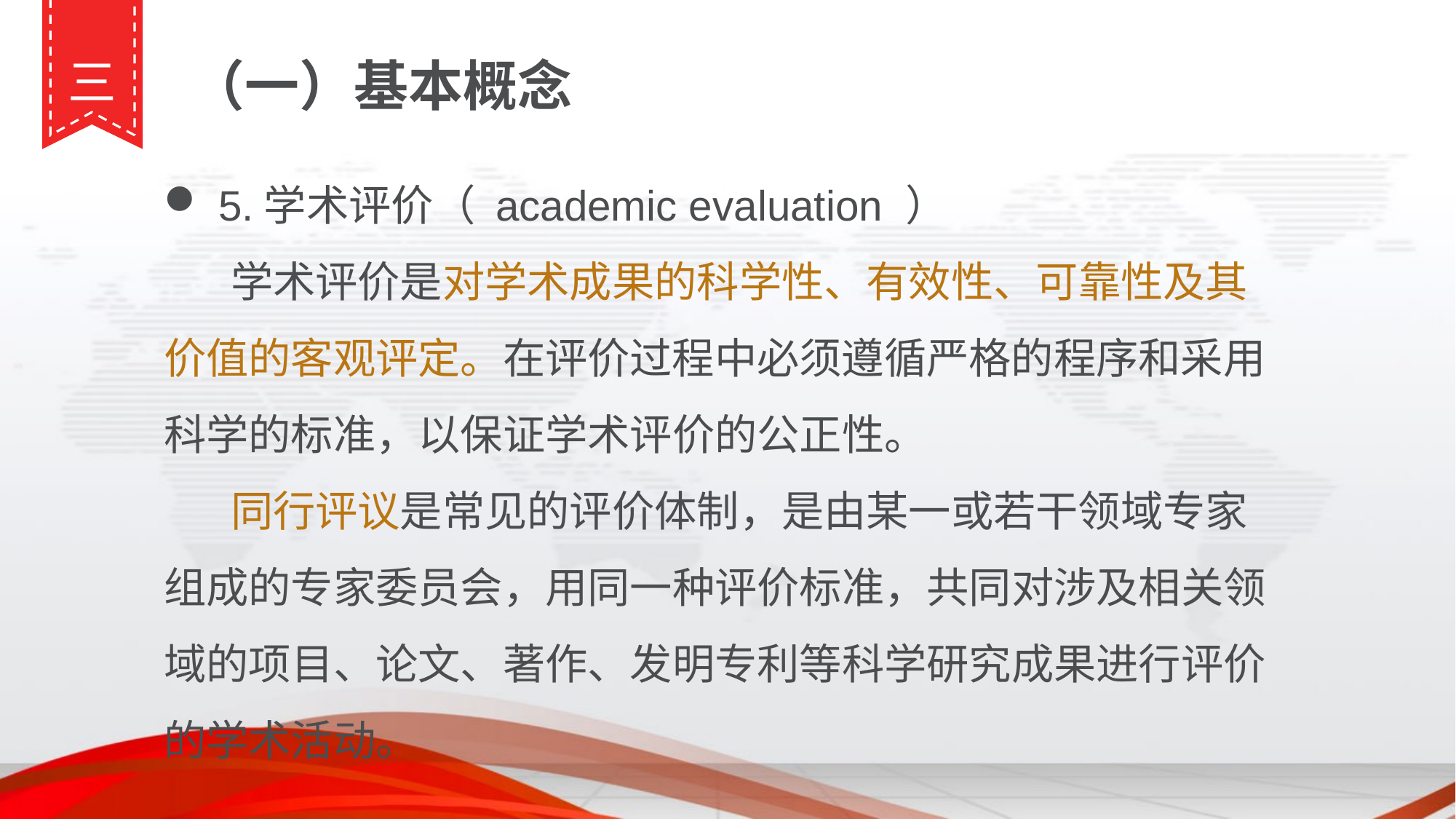

三
（一）基本概念
5.学术评价（ academic evaluation ）
      学术评价是对学术成果的科学性、有效性、可靠性及其价值的客观评定。在评价过程中必须遵循严格的程序和采用科学的标准，以保证学术评价的公正性。
      同行评议是常见的评价体制，是由某一或若干领域专家组成的专家委员会，用同一种评价标准，共同对涉及相关领域的项目、论文、著作、发明专利等科学研究成果进行评价的学术活动。